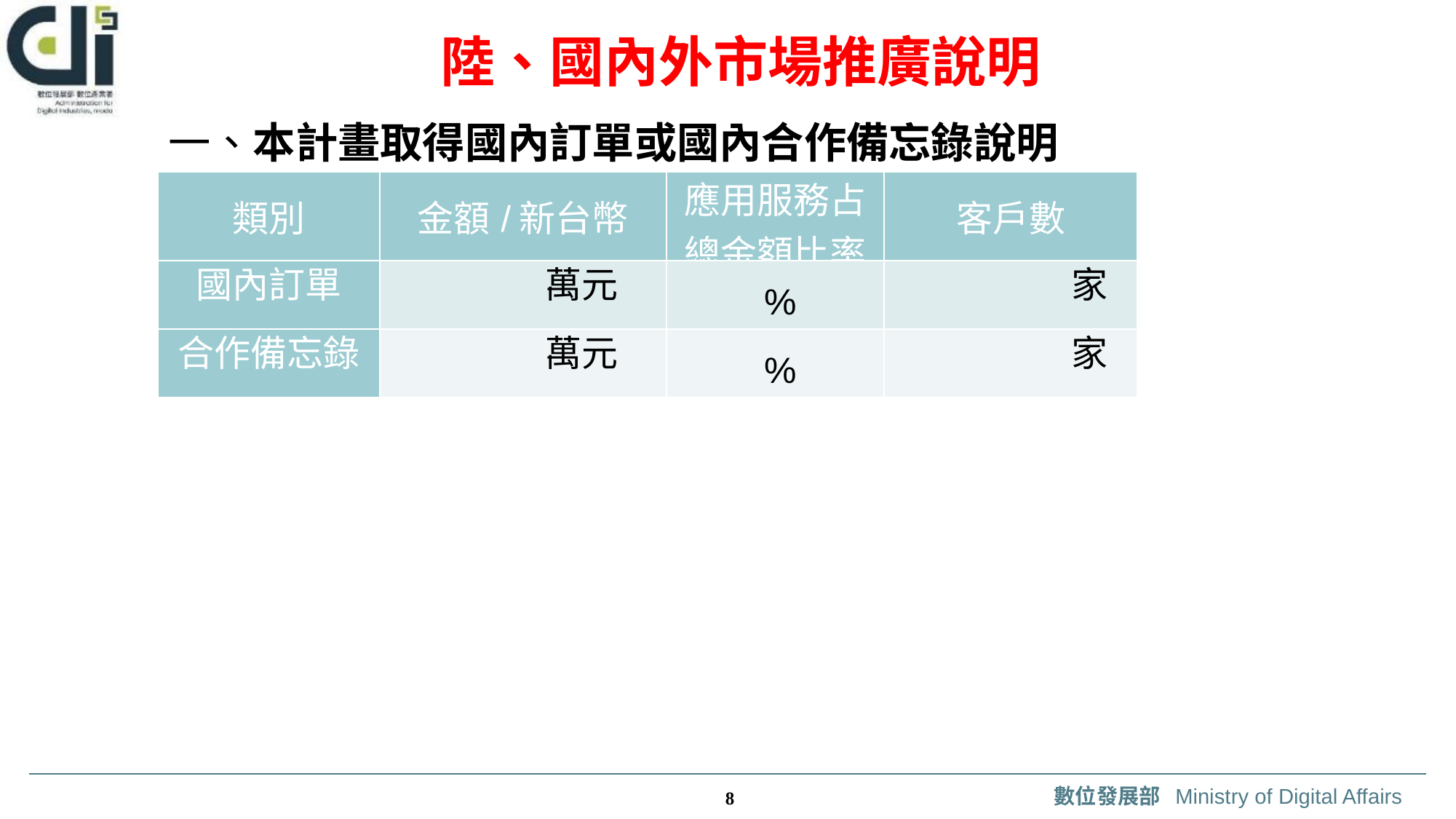

陸、國內外市場推廣說明
一、本計畫取得國內訂單或國內合作備忘錄說明
| 類別 | 金額/新台幣 | 應用服務占總金額比率 | 客戶數 |
| --- | --- | --- | --- |
| 國內訂單 | 萬元 | % | 家 |
| 合作備忘錄 | 萬元 | % | 家 |
 8